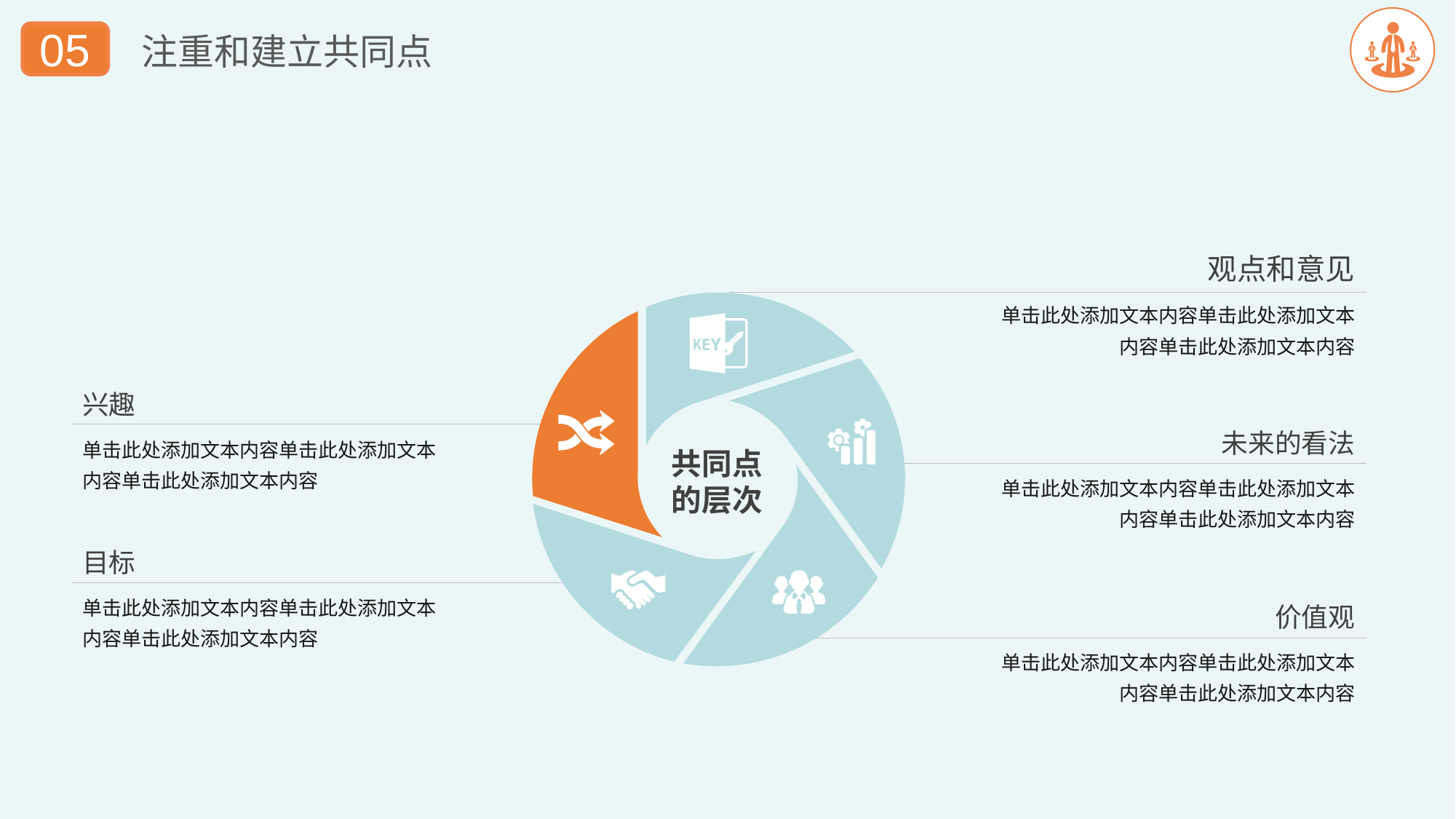

05

注重和建立共同点
观点和意见
单击此处添加文本内容单击此处添加文本内容单击此处添加文本内容

共同点的层次
兴趣
单击此处添加文本内容单击此处添加文本内容单击此处添加文本内容
未来的看法
单击此处添加文本内容单击此处添加文本内容单击此处添加文本内容
目标
单击此处添加文本内容单击此处添加文本内容单击此处添加文本内容
价值观
单击此处添加文本内容单击此处添加文本内容单击此处添加文本内容